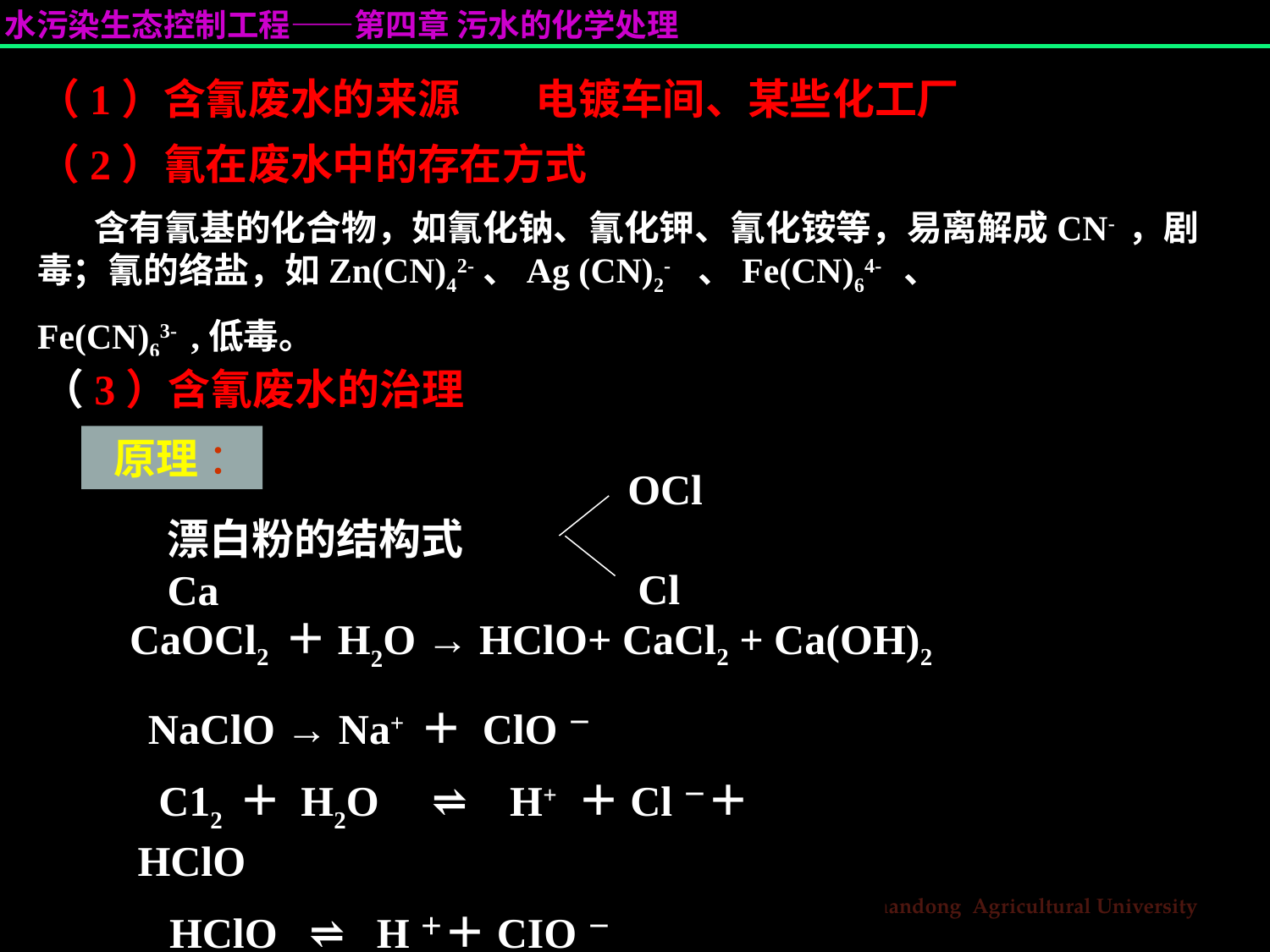

（1）含氰废水的来源        电镀车间、某些化工厂
（2）氰在废水中的存在方式
      含有氰基的化合物，如氰化钠、氰化钾、氰化铵等，易离解成CN- ，剧毒；氰的络盐，如Zn(CN)42-、Ag (CN)2-   、Fe(CN)64-  、
Fe(CN)63-  ,低毒。
  （3）含氰废水的治理
 原理 ：
OCl

漂白粉的结构式Ca

Cl
CaOCl2 ＋H2O → HClO+ CaCl2 + Ca(OH)2
 NaClO → Na+ ＋ ClO－
  C12 ＋ H2O     ⇌    H+ ＋Cl－＋ HClO
   HClO   ⇌   H＋＋CIO－